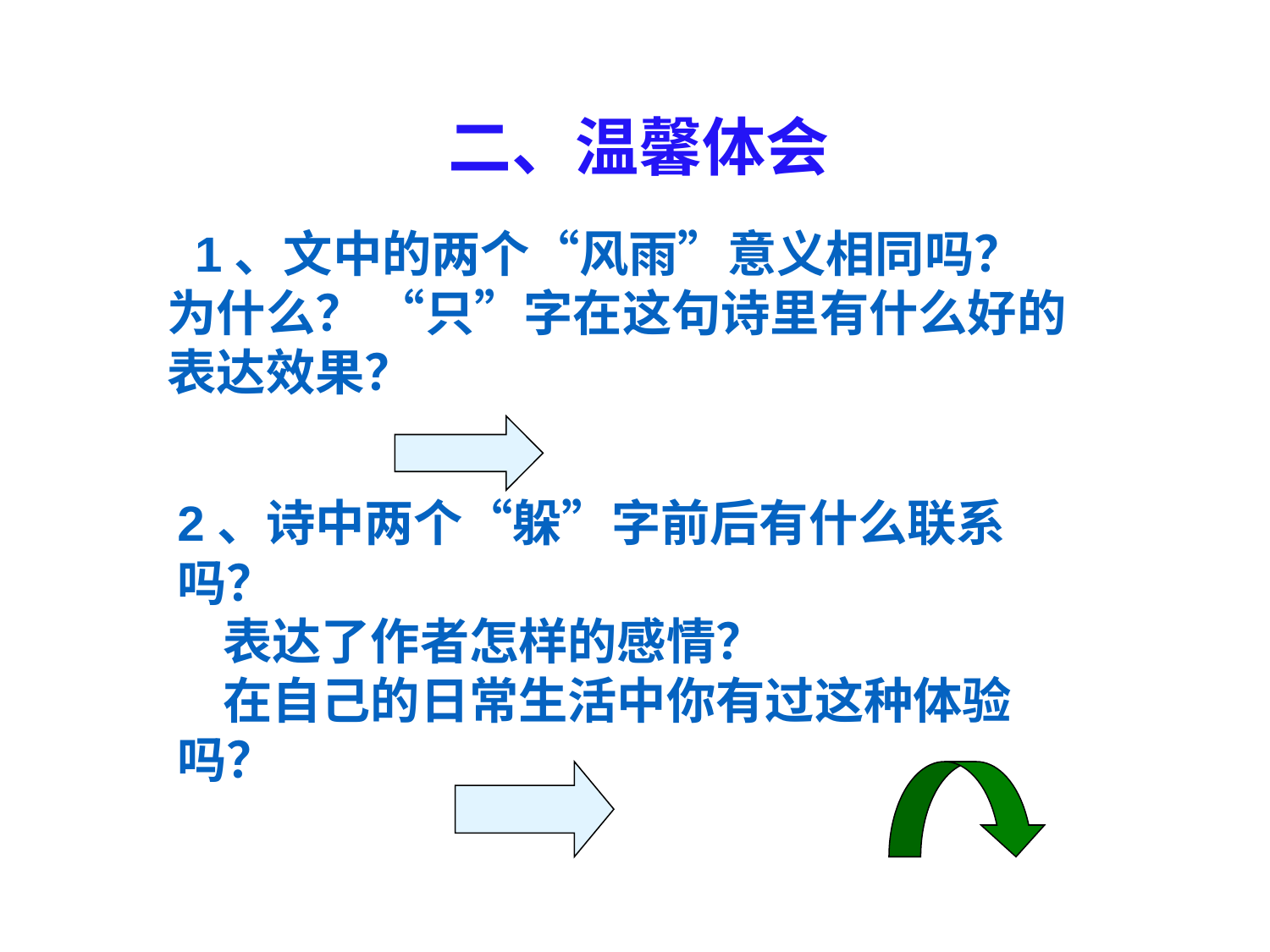

二、温馨体会
  1、文中的两个“风雨”意义相同吗？为什么？ “只”字在这句诗里有什么好的表达效果？

2、诗中两个“躲”字前后有什么联系吗？
   表达了作者怎样的感情？
   在自己的日常生活中你有过这种体验吗？